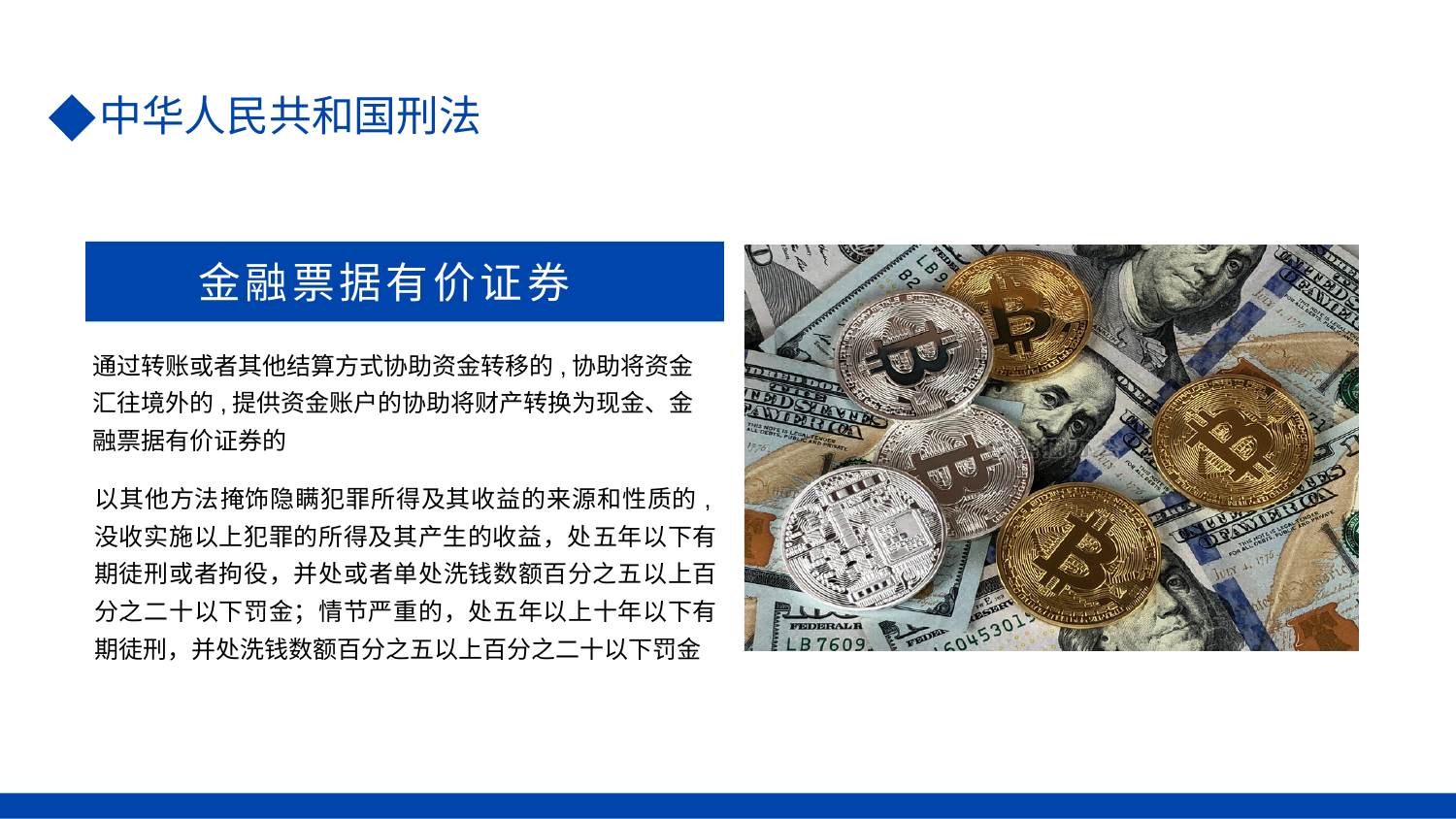

中华人民共和国刑法

金融票据有价证券

通过转账或者其他结算方式协助资金转移的,协助将资金汇往境外的,提供资金账户的协助将财产转换为现金、金融票据有价证券的
以其他方法掩饰隐瞒犯罪所得及其收益的来源和性质的,没收实施以上犯罪的所得及其产生的收益，处五年以下有期徒刑或者拘役，并处或者单处洗钱数额百分之五以上百分之二十以下罚金；情节严重的，处五年以上十年以下有期徒刑，并处洗钱数额百分之五以上百分之二十以下罚金